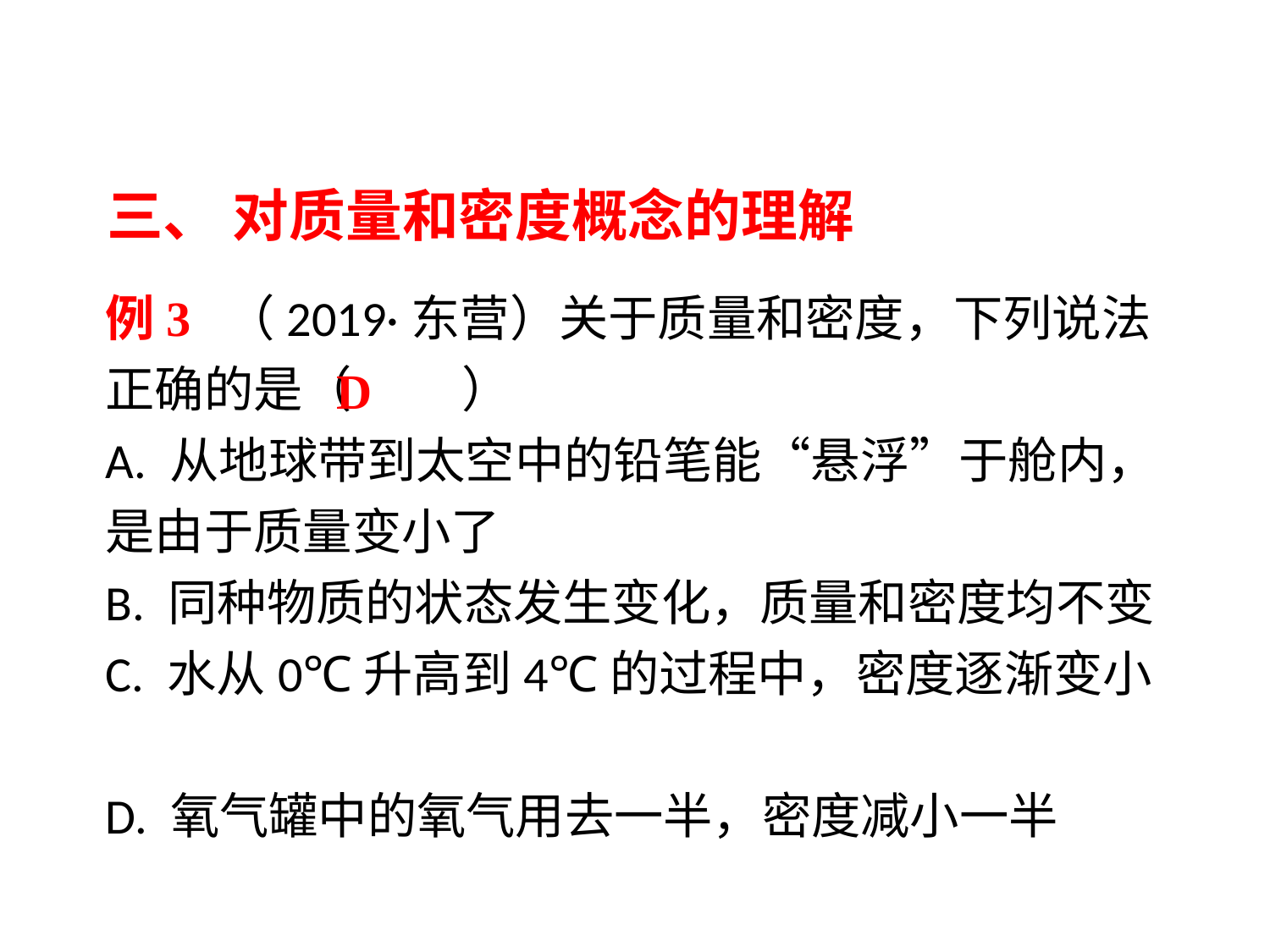

三、 对质量和密度概念的理解
例3  （2019·东营）关于质量和密度，下列说法正确的是（　 　）
A. 从地球带到太空中的铅笔能“悬浮”于舱内，是由于质量变小了
B. 同种物质的状态发生变化，质量和密度均不变
C. 水从0℃升高到4℃的过程中，密度逐渐变小
D. 氧气罐中的氧气用去一半，密度减小一半
D